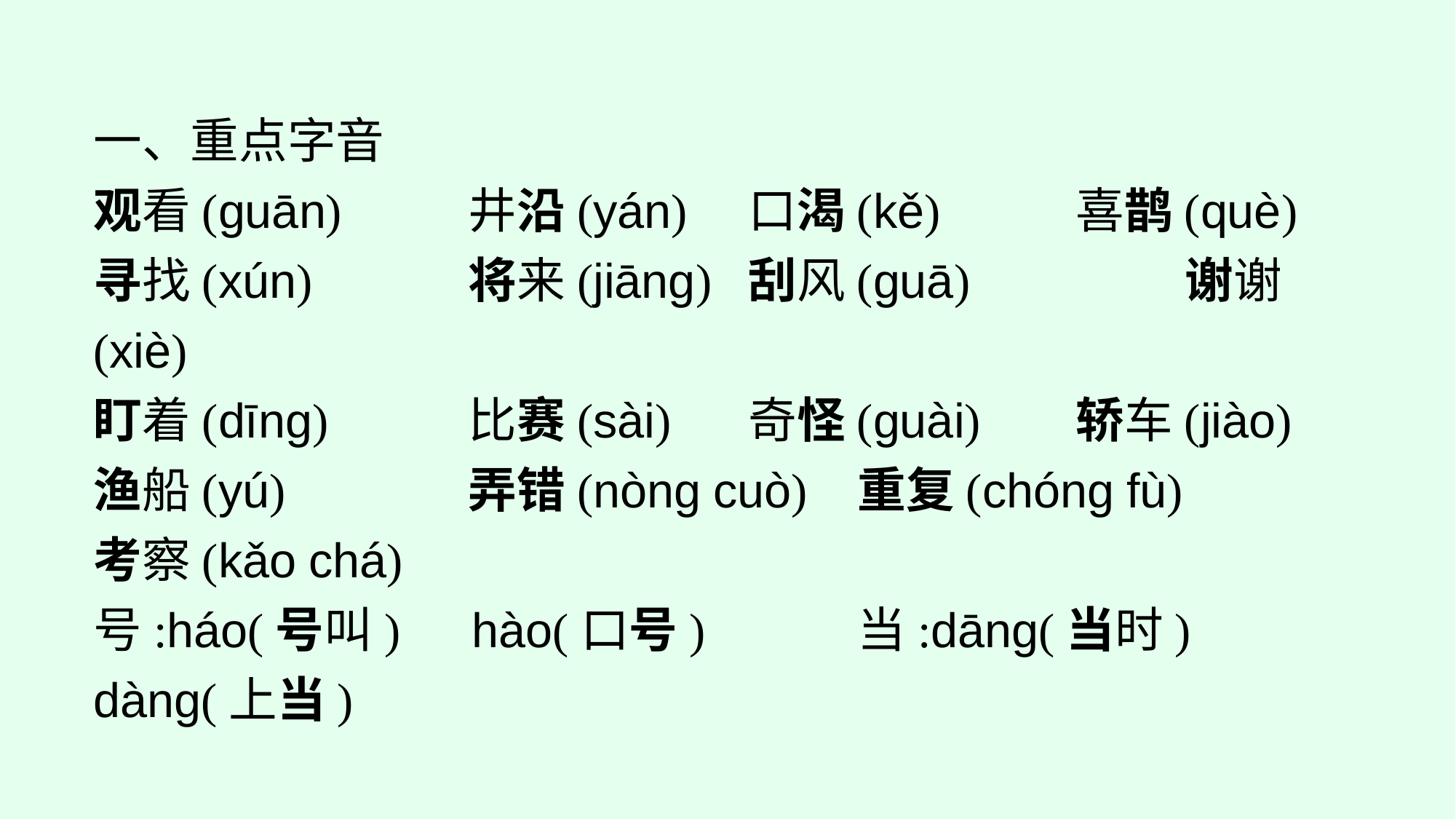

一、重点字音
观看(guān)		井沿(yán)	口渴(kě)		喜鹊(què)
寻找(xún)		将来(jiānɡ)	刮风(ɡuā)		谢谢(xiè)
盯着(dīnɡ)		比赛(sài)	奇怪(ɡuài)	轿车(jiào)
渔船(yú)		弄错(nònɡ cuò)	重复(chónɡ fù)
考察(kǎo chá)
号:háo(号叫)　hào(口号)		当:dānɡ(当时)　dànɡ(上当)